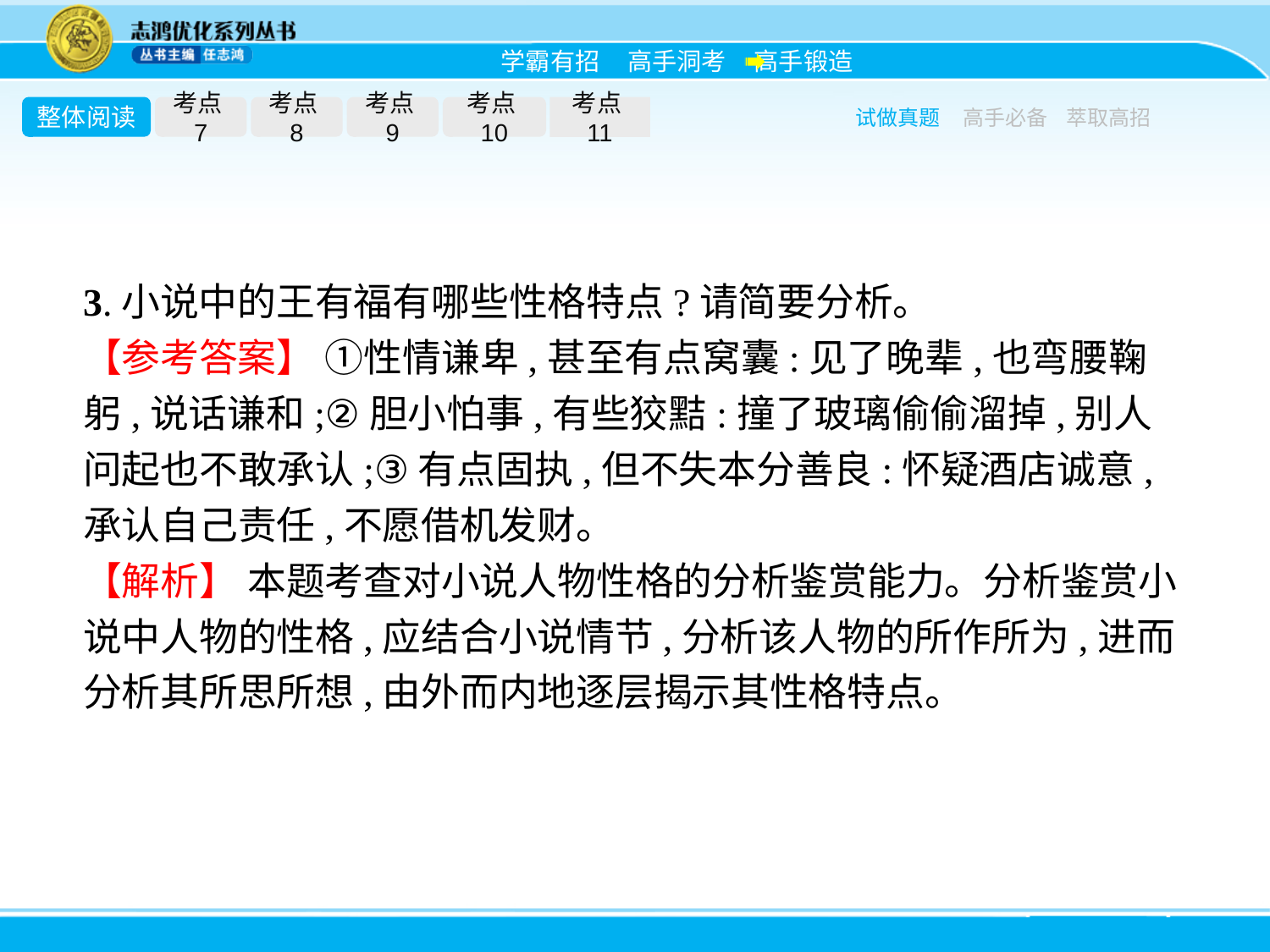

整体阅读
考点7
考点8
考点9
考点10
考点11
试做真题
高手必备
萃取高招
3.小说中的王有福有哪些性格特点?请简要分析。
【参考答案】 ①性情谦卑,甚至有点窝囊:见了晚辈,也弯腰鞠躬,说话谦和;②胆小怕事,有些狡黠:撞了玻璃偷偷溜掉,别人问起也不敢承认;③有点固执,但不失本分善良:怀疑酒店诚意,承认自己责任,不愿借机发财。
【解析】 本题考查对小说人物性格的分析鉴赏能力。分析鉴赏小说中人物的性格,应结合小说情节,分析该人物的所作所为,进而分析其所思所想,由外而内地逐层揭示其性格特点。